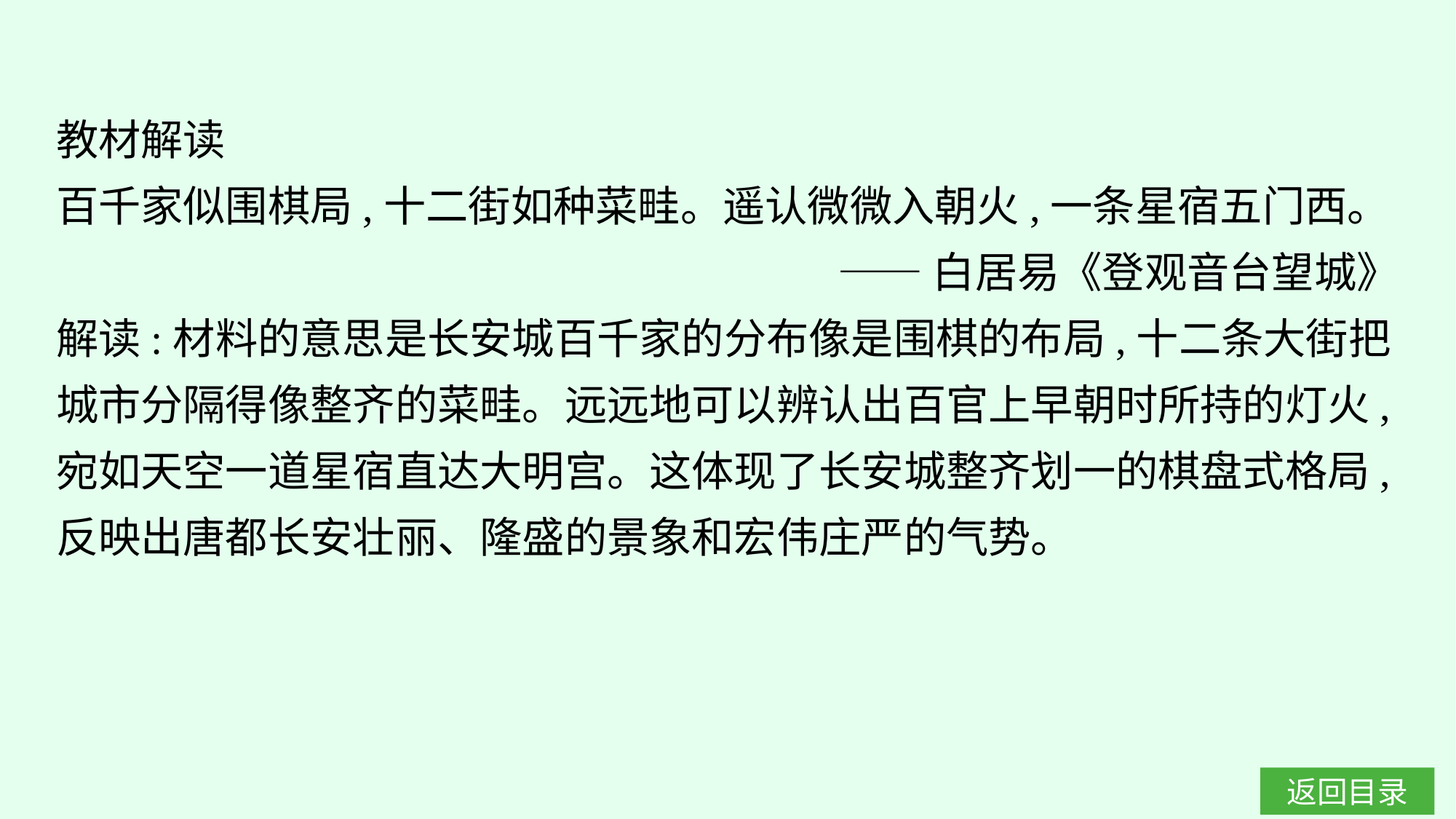

教材解读
百千家似围棋局,十二街如种菜畦。遥认微微入朝火,一条星宿五门西。
——白居易《登观音台望城》
解读:材料的意思是长安城百千家的分布像是围棋的布局,十二条大街把城市分隔得像整齐的菜畦。远远地可以辨认出百官上早朝时所持的灯火,宛如天空一道星宿直达大明宫。这体现了长安城整齐划一的棋盘式格局,反映出唐都长安壮丽、隆盛的景象和宏伟庄严的气势。